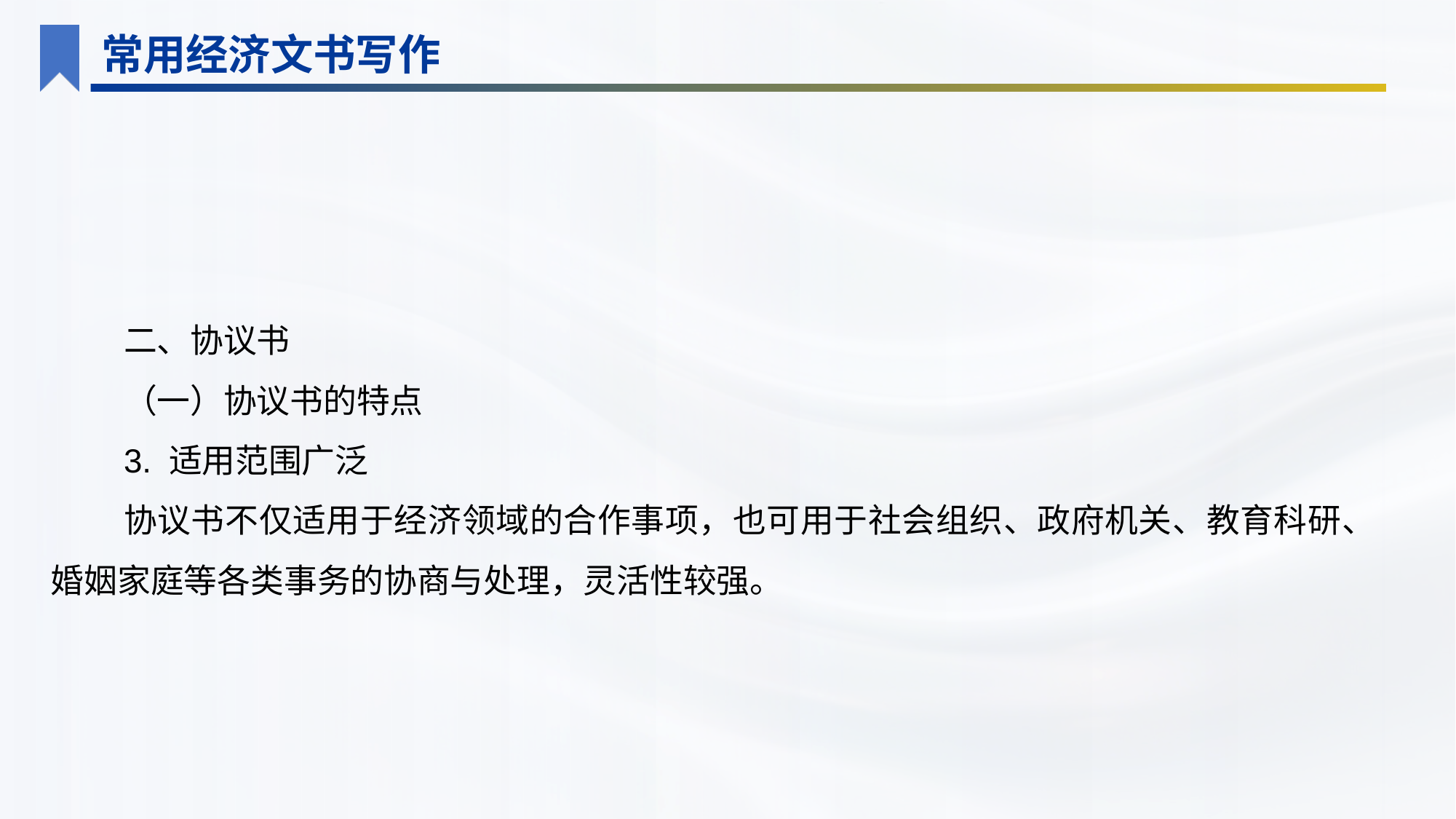

常用经济文书写作
二、协议书
（一）协议书的特点
3. 适用范围广泛
协议书不仅适用于经济领域的合作事项，也可用于社会组织、政府机关、教育科研、婚姻家庭等各类事务的协商与处理，灵活性较强。